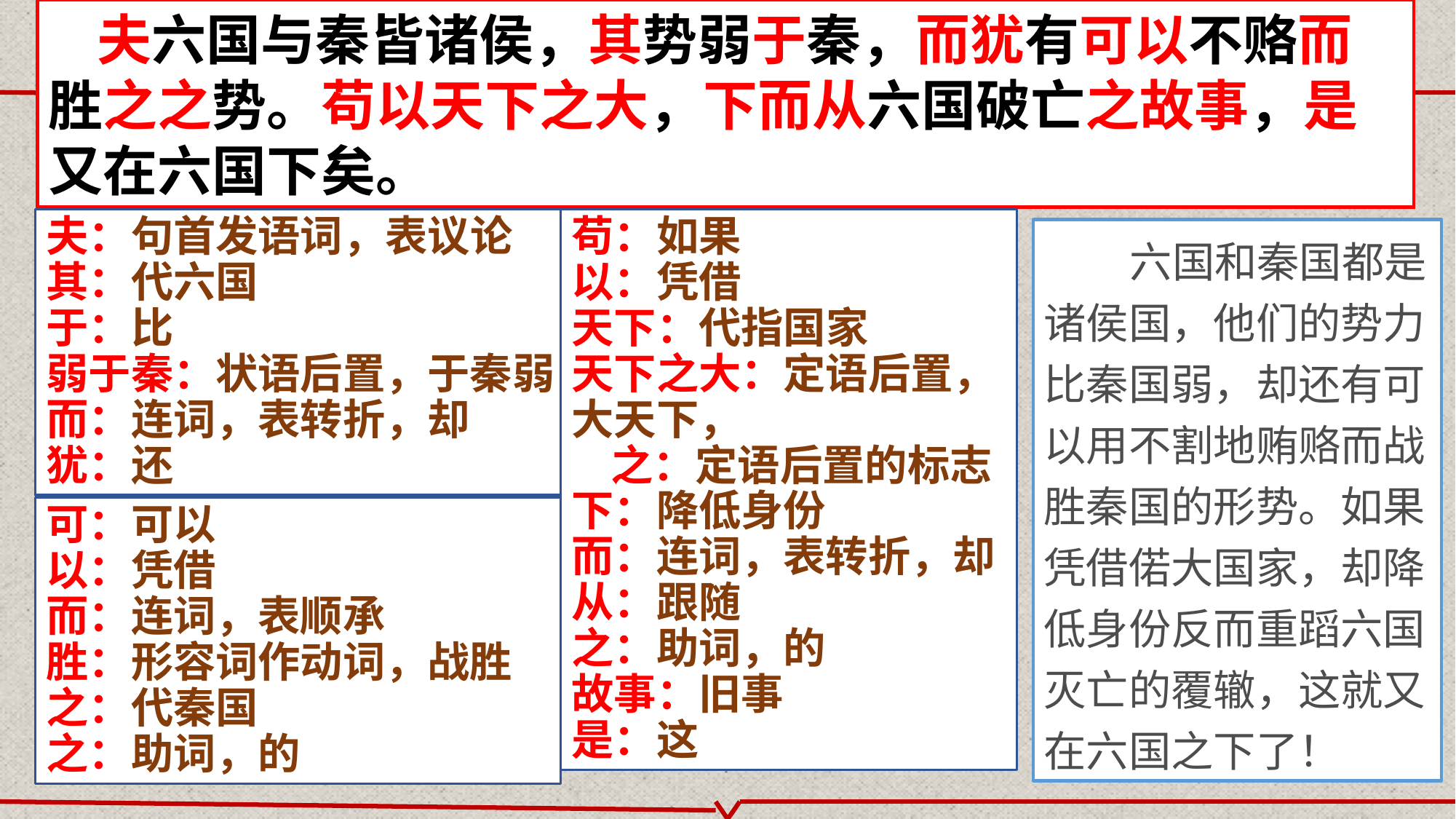

夫六国与秦皆诸侯，其势弱于秦，而犹有可以不赂而胜之之势。苟以天下之大，下而从六国破亡之故事，是又在六国下矣。
夫：句首发语词，表议论
其：代六国
于：比
弱于秦：状语后置，于秦弱
而：连词，表转折，却
犹：还
苟：如果
以：凭借
天下：代指国家
天下之大：定语后置，大天下，
   之：定语后置的标志
下：降低身份
而：连词，表转折，却
从：跟随
之：助词，的
故事：旧事
是：这
六国和秦国都是诸侯国，他们的势力比秦国弱，却还有可以用不割地贿赂而战胜秦国的形势。如果凭借偌大国家，却降低身份反而重蹈六国灭亡的覆辙，这就又在六国之下了！
可：可以
以：凭借
而：连词，表顺承
胜：形容词作动词，战胜
之：代秦国
之：助词，的